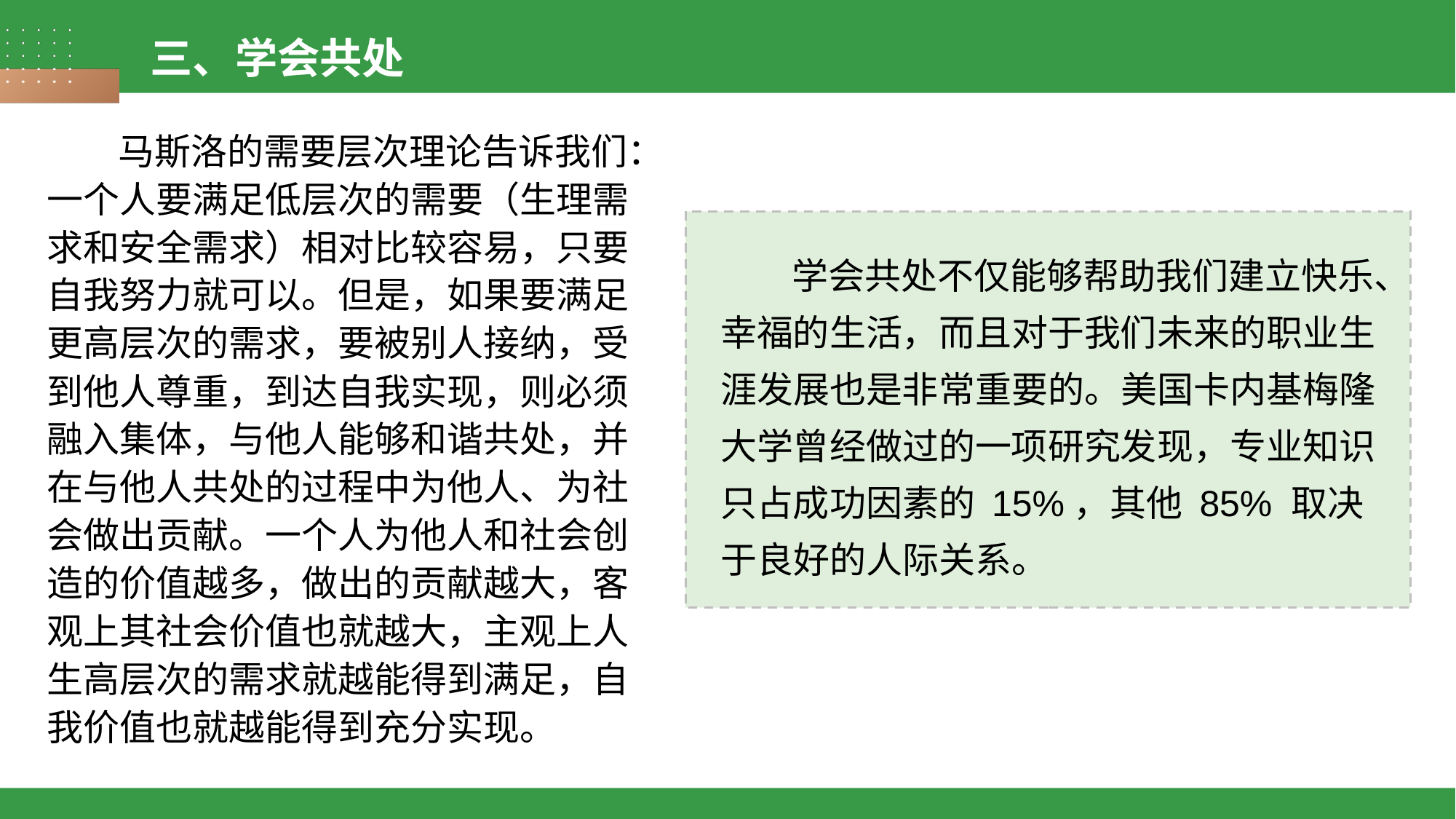

三、学会共处
 马斯洛的需要层次理论告诉我们：一个人要满足低层次的需要（生理需求和安全需求）相对比较容易，只要自我努力就可以。但是，如果要满足更高层次的需求，要被别人接纳，受到他人尊重，到达自我实现，则必须融入集体，与他人能够和谐共处，并在与他人共处的过程中为他人、为社会做出贡献。一个人为他人和社会创造的价值越多，做出的贡献越大，客观上其社会价值也就越大，主观上人生高层次的需求就越能得到满足，自我价值也就越能得到充分实现。

 学会共处不仅能够帮助我们建立快乐、幸福的生活，而且对于我们未来的职业生涯发展也是非常重要的。美国卡内基梅隆大学曾经做过的一项研究发现，专业知识只占成功因素的 15%，其他 85% 取决于良好的人际关系。